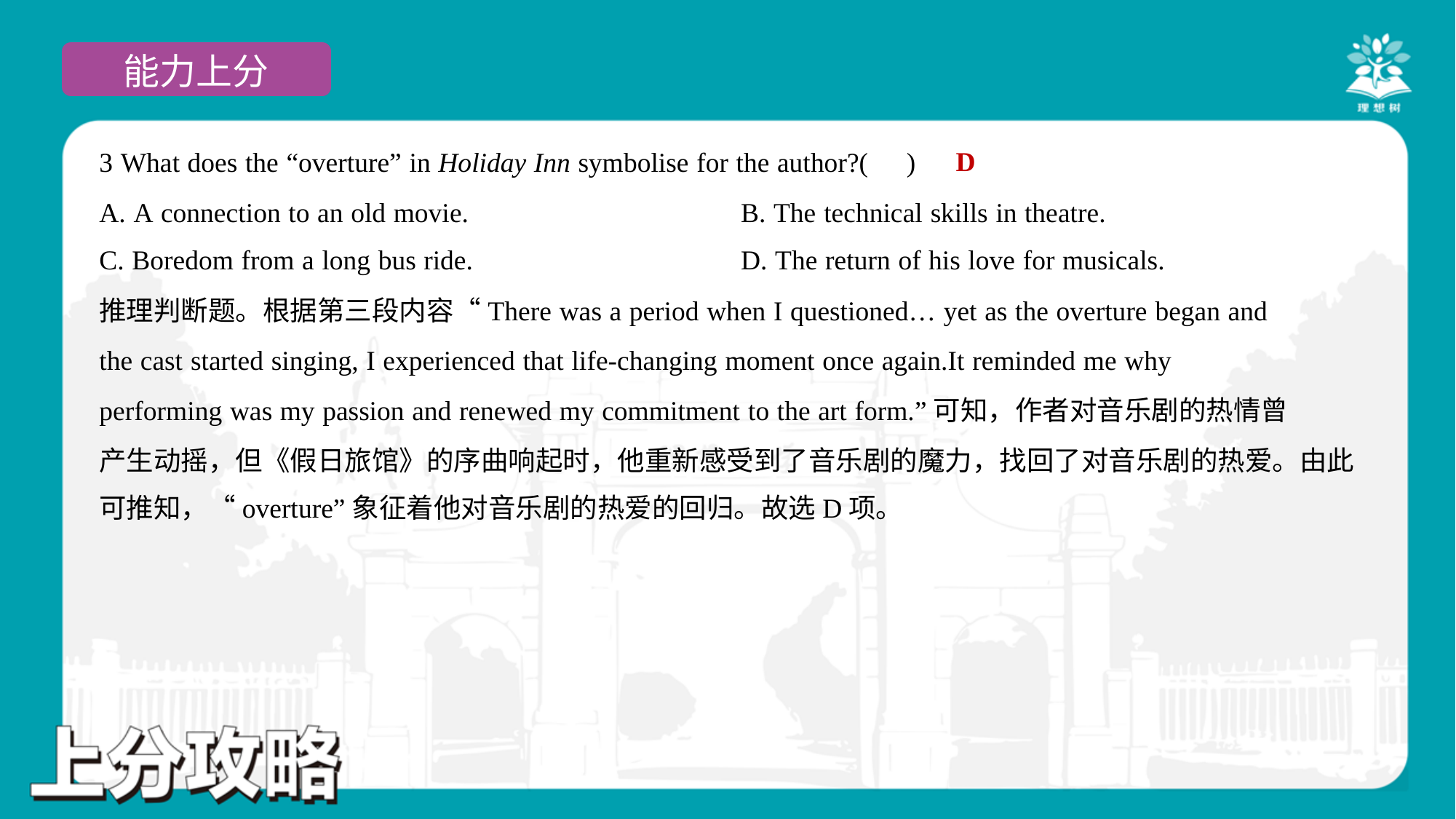

D
3 What does the “overture” in Holiday Inn symbolise for the author?(     )
A. A connection to an old movie.	B. The technical skills in theatre.
C. Boredom from a long bus ride.	D. The return of his love for musicals.
推理判断题。根据第三段内容“There was a period when I questioned… yet as the overture began and
the cast started singing, I experienced that life-changing moment once again.It reminded me why
performing was my passion and renewed my commitment to the art form.”可知，作者对音乐剧的热情曾
产生动摇，但《假日旅馆》的序曲响起时，他重新感受到了音乐剧的魔力，找回了对音乐剧的热爱。由此
可推知，“overture”象征着他对音乐剧的热爱的回归。故选D项。